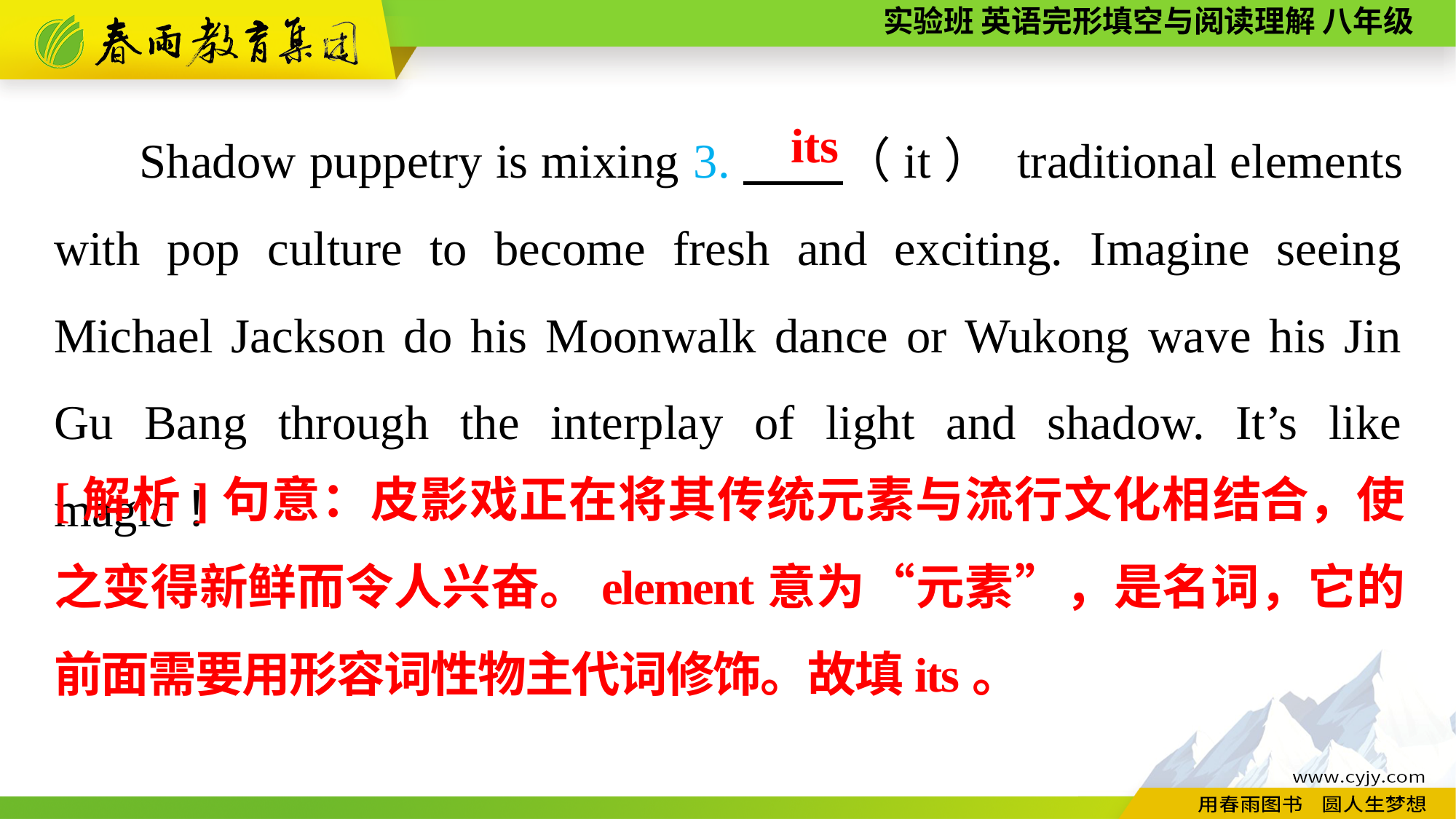

Shadow puppetry is mixing 3.　　（it） traditional elements with pop culture to become fresh and exciting. Imagine seeing Michael Jackson do his Moonwalk dance or Wukong wave his Jin Gu Bang through the interplay of light and shadow. It’s like magic！
its
[解析]句意：皮影戏正在将其传统元素与流行文化相结合，使之变得新鲜而令人兴奋。element意为“元素”，是名词，它的前面需要用形容词性物主代词修饰。故填its。